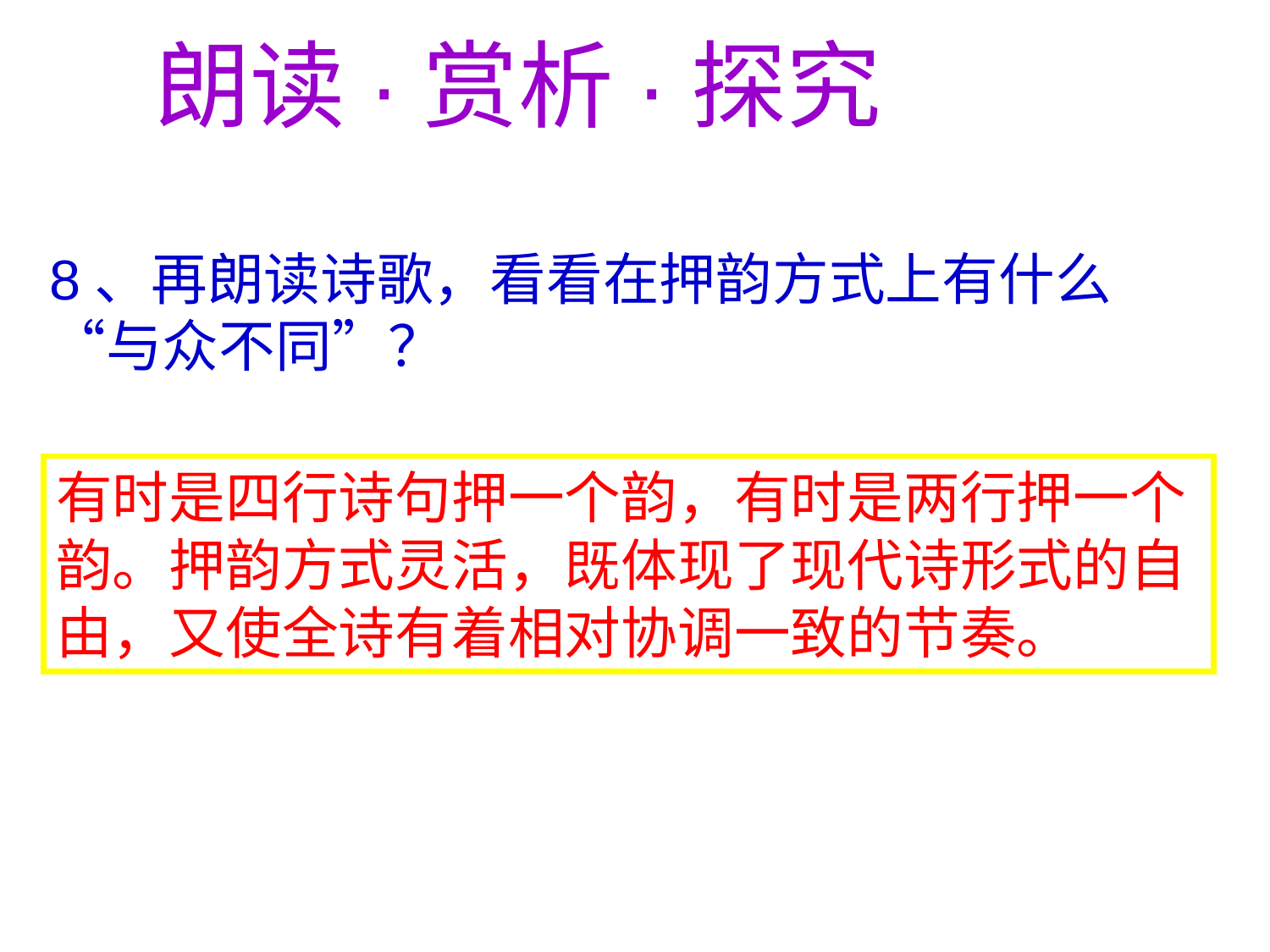

朗读·赏析·探究
8、再朗读诗歌，看看在押韵方式上有什么“与众不同”？
有时是四行诗句押一个韵，有时是两行押一个韵。押韵方式灵活，既体现了现代诗形式的自由，又使全诗有着相对协调一致的节奏。